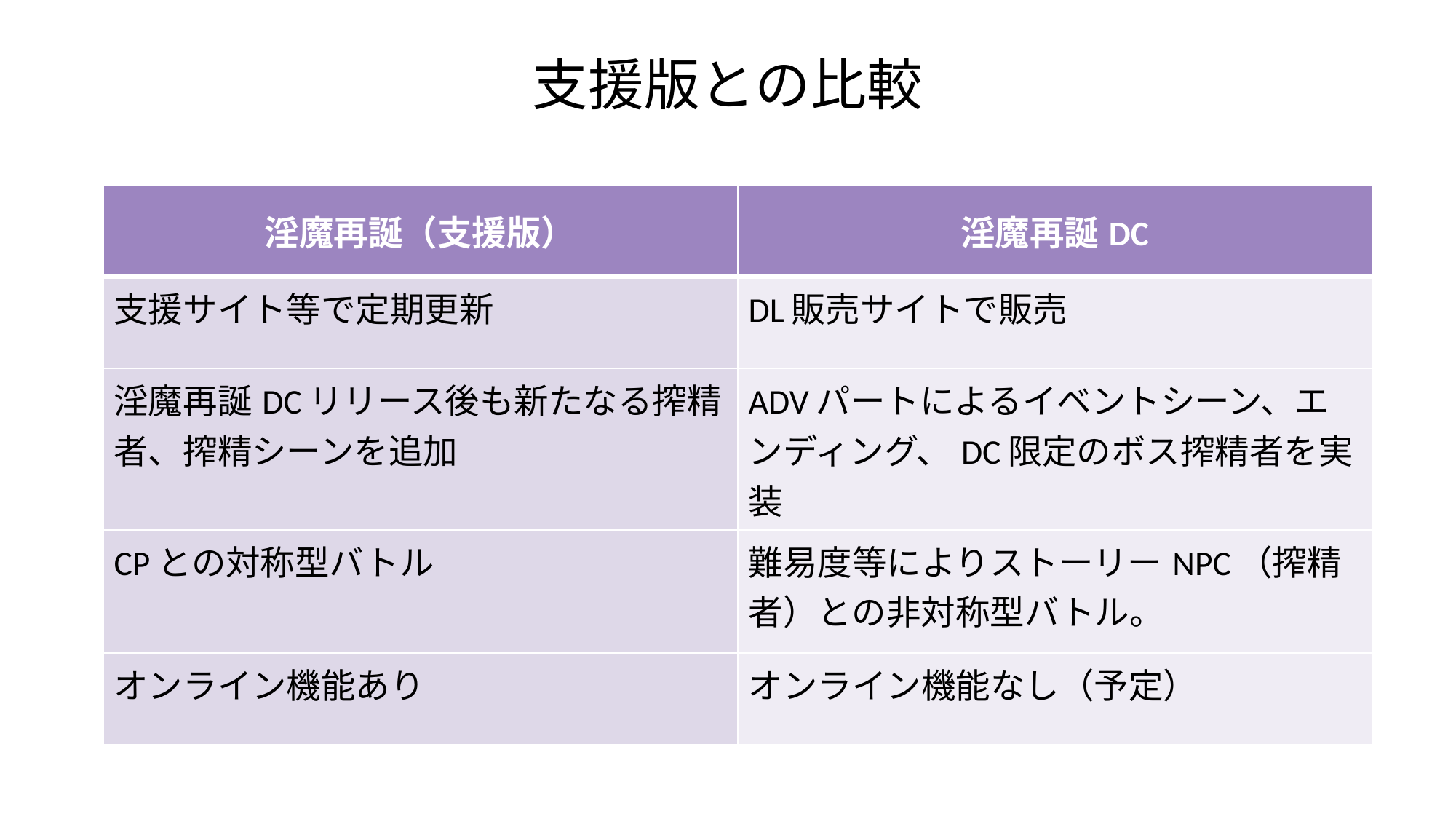

# 支援版との比較
| 淫魔再誕（支援版） | 淫魔再誕DC |
| --- | --- |
| 支援サイト等で定期更新 | DL販売サイトで販売 |
| 淫魔再誕DCリリース後も新たなる搾精者、搾精シーンを追加 | ADVパートによるイベントシーン、エンディング、DC限定のボス搾精者を実装 |
| CPとの対称型バトル | 難易度等によりストーリーNPC（搾精者）との非対称型バトル。 |
| オンライン機能あり | オンライン機能なし（予定） |